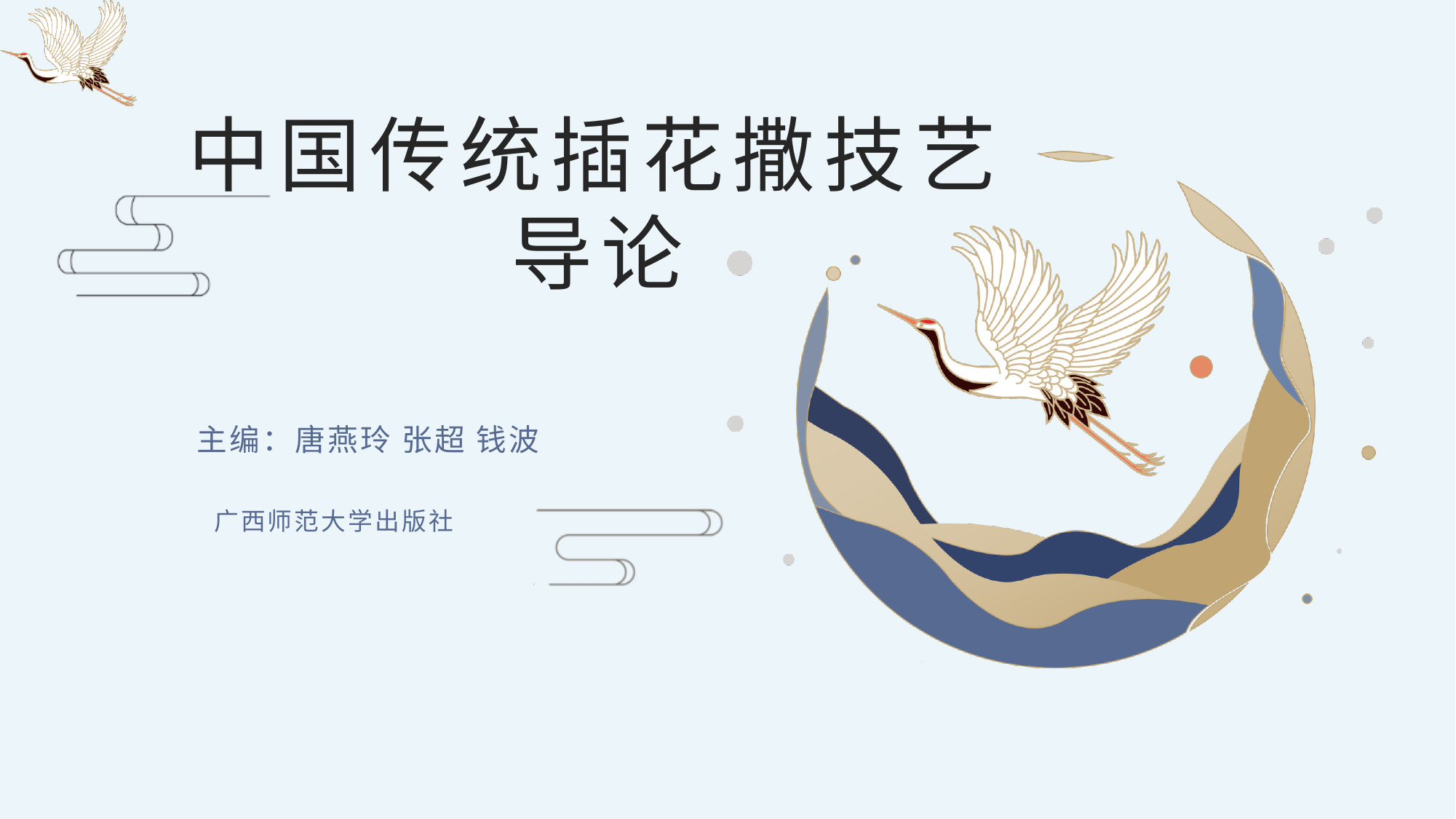

# 中国传统插花撒技艺 导论
主编：唐燕玲 张超 钱波
广西师范大学出版社